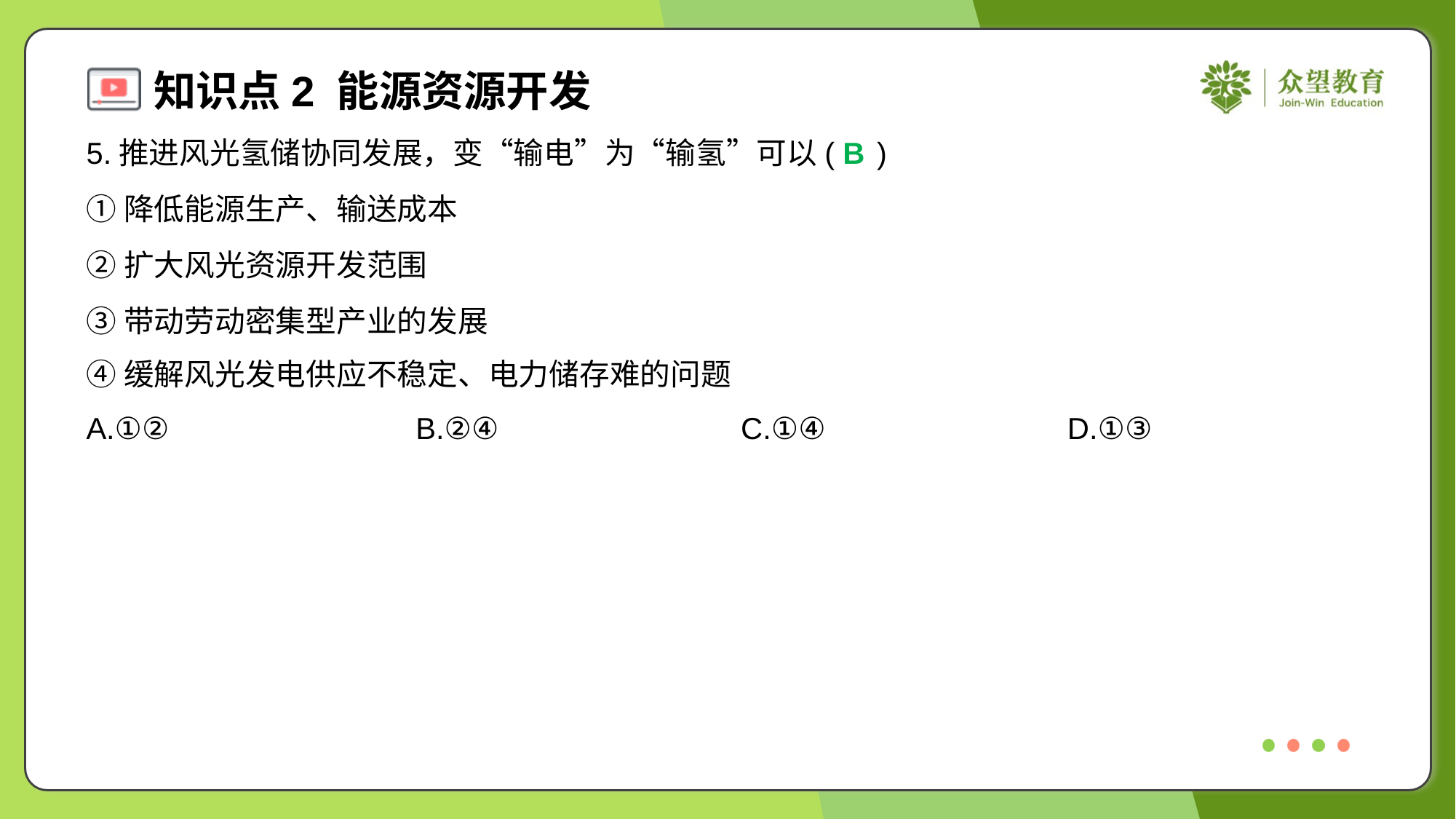

5.推进风光氢储协同发展，变“输电”为“输氢”可以(     )
B
①降低能源生产、输送成本
②扩大风光资源开发范围
③带动劳动密集型产业的发展
④缓解风光发电供应不稳定、电力储存难的问题
A.①②	B.②④	C.①④	D.①③